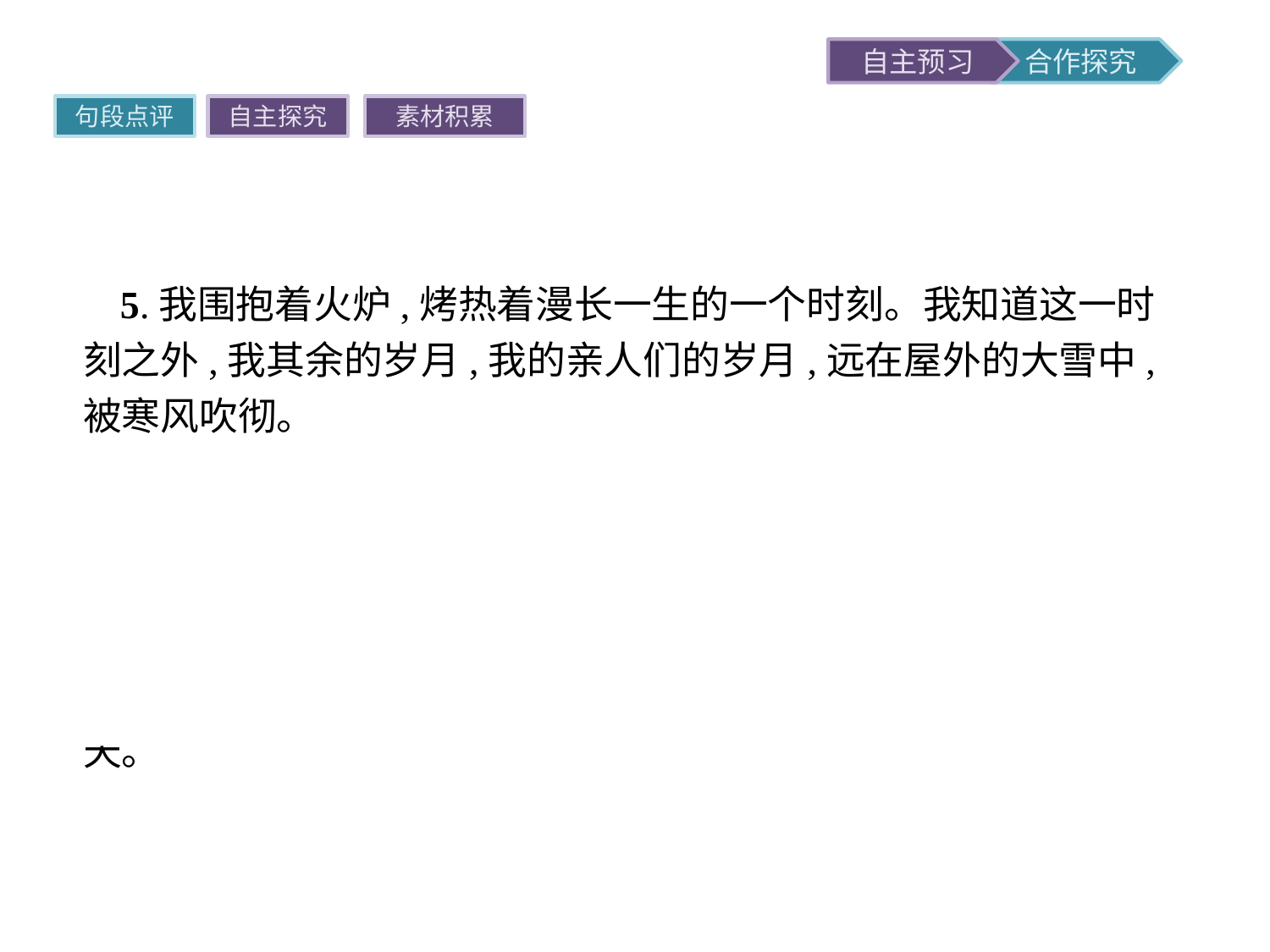

句段点评
自主探究
素材积累
5.我围抱着火炉,烤热着漫长一生的一个时刻。我知道这一时刻之外,我其余的岁月,我的亲人们的岁月,远在屋外的大雪中,被寒风吹彻。
点评这段诗化的文字,蕴藏着深刻的哲理和深沉的情感,写出了生存境遇的恶劣和生命的痛苦与无奈。现实生活中的某一阶段可能会是温暖的,但冷酷的现实生活仍然摆在我们面前。亲人们的生存状态,现在还没有完全改变,他们还在孤独地生存,依然经历寒风吹彻,他们还需努力,还需被帮助,还需反省,才能走过冬天。